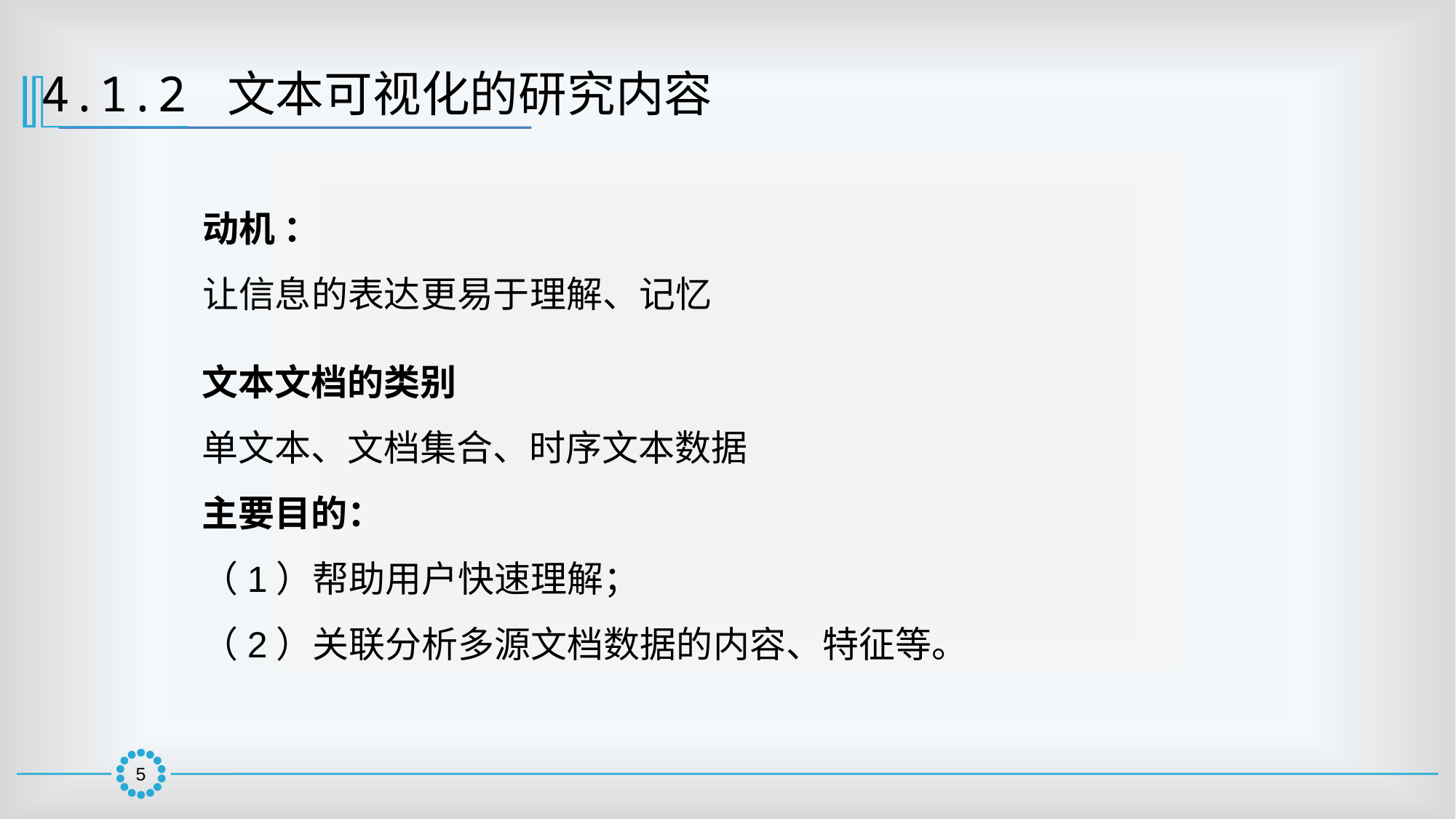

4.1.2 文本可视化的研究内容

动机 ：
让信息的表达更易于理解、记忆
文本文档的类别
单文本、文档集合、时序文本数据
主要目的：
（1）帮助用户快速理解；
（2）关联分析多源文档数据的内容、特征等。

5